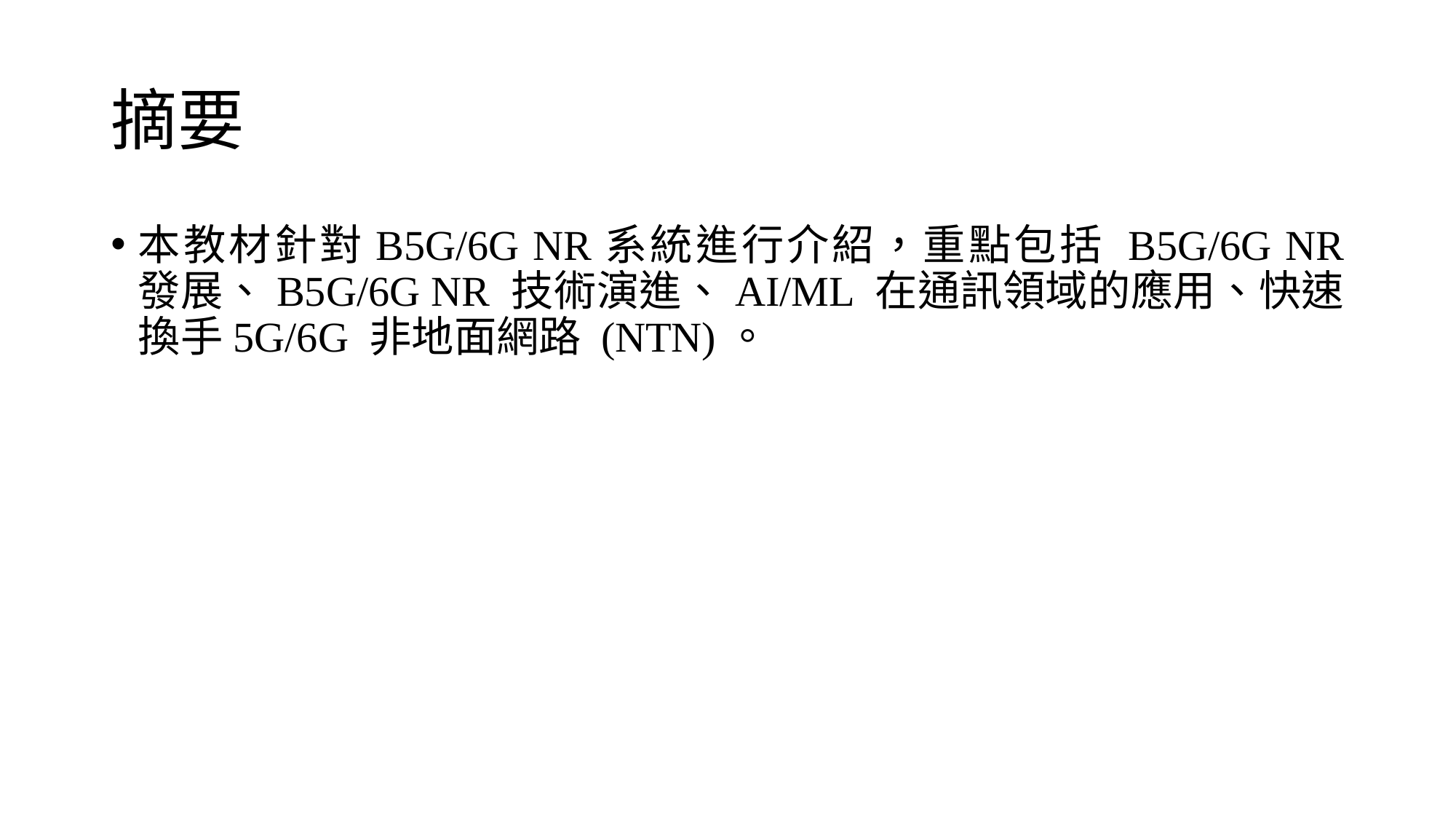

# 摘要
本教材針對B5G/6G NR系統進行介紹，重點包括 B5G/6G NR 發展、B5G/6G NR 技術演進、AI/ML 在通訊領域的應用、快速換手5G/6G 非地面網路 (NTN)。